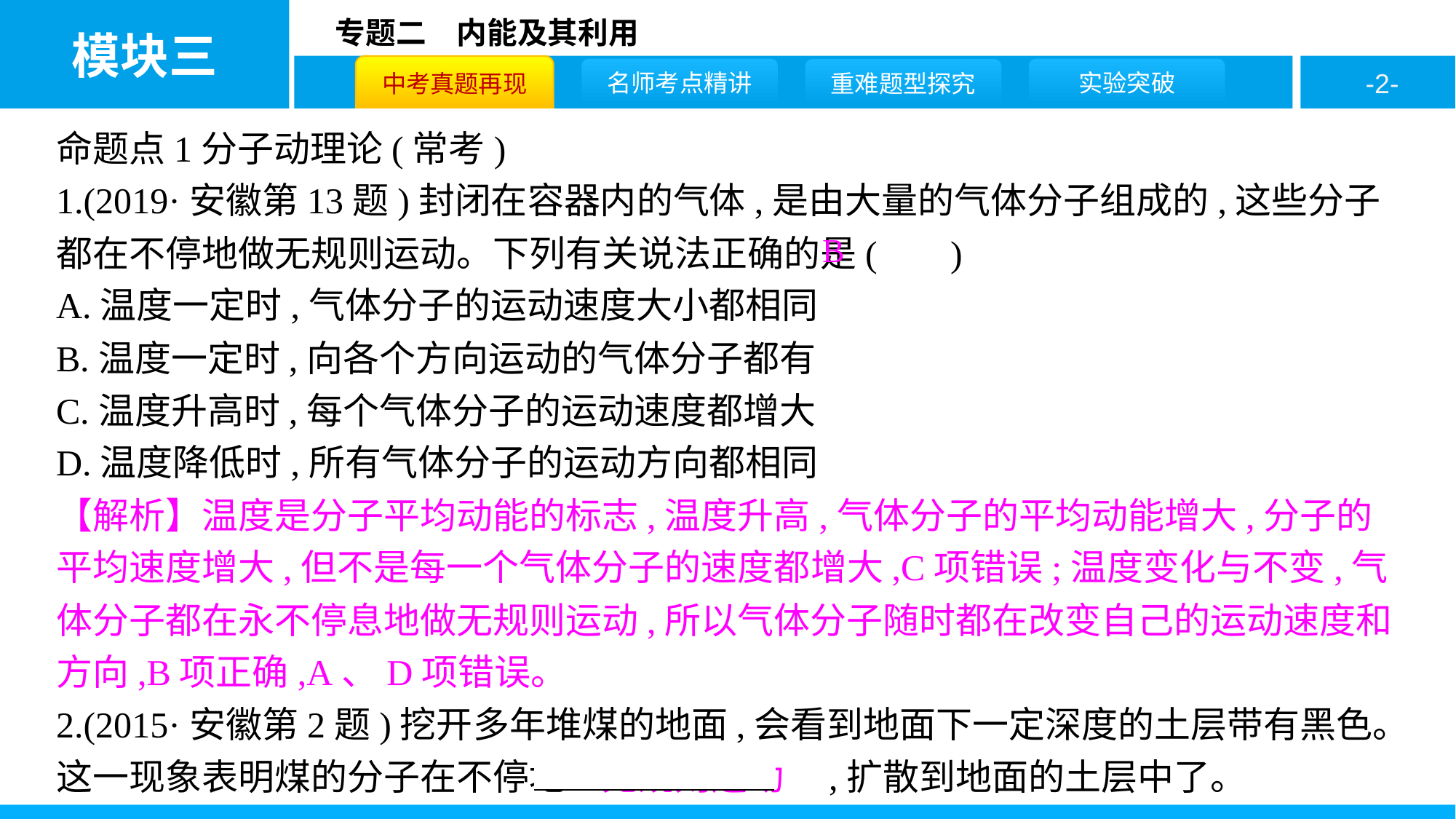

命题点1分子动理论(常考)
1.(2019·安徽第13题)封闭在容器内的气体,是由大量的气体分子组成的,这些分子都在不停地做无规则运动。下列有关说法正确的是(        )
A.温度一定时,气体分子的运动速度大小都相同
B.温度一定时,向各个方向运动的气体分子都有
C.温度升高时,每个气体分子的运动速度都增大
D.温度降低时,所有气体分子的运动方向都相同
【解析】温度是分子平均动能的标志,温度升高,气体分子的平均动能增大,分子的平均速度增大,但不是每一个气体分子的速度都增大,C项错误;温度变化与不变,气体分子都在永不停息地做无规则运动,所以气体分子随时都在改变自己的运动速度和方向,B项正确,A、D项错误。
2.(2015·安徽第2题)挖开多年堆煤的地面,会看到地面下一定深度的土层带有黑色。这一现象表明煤的分子在不停地　无规则运动　,扩散到地面的土层中了。
B